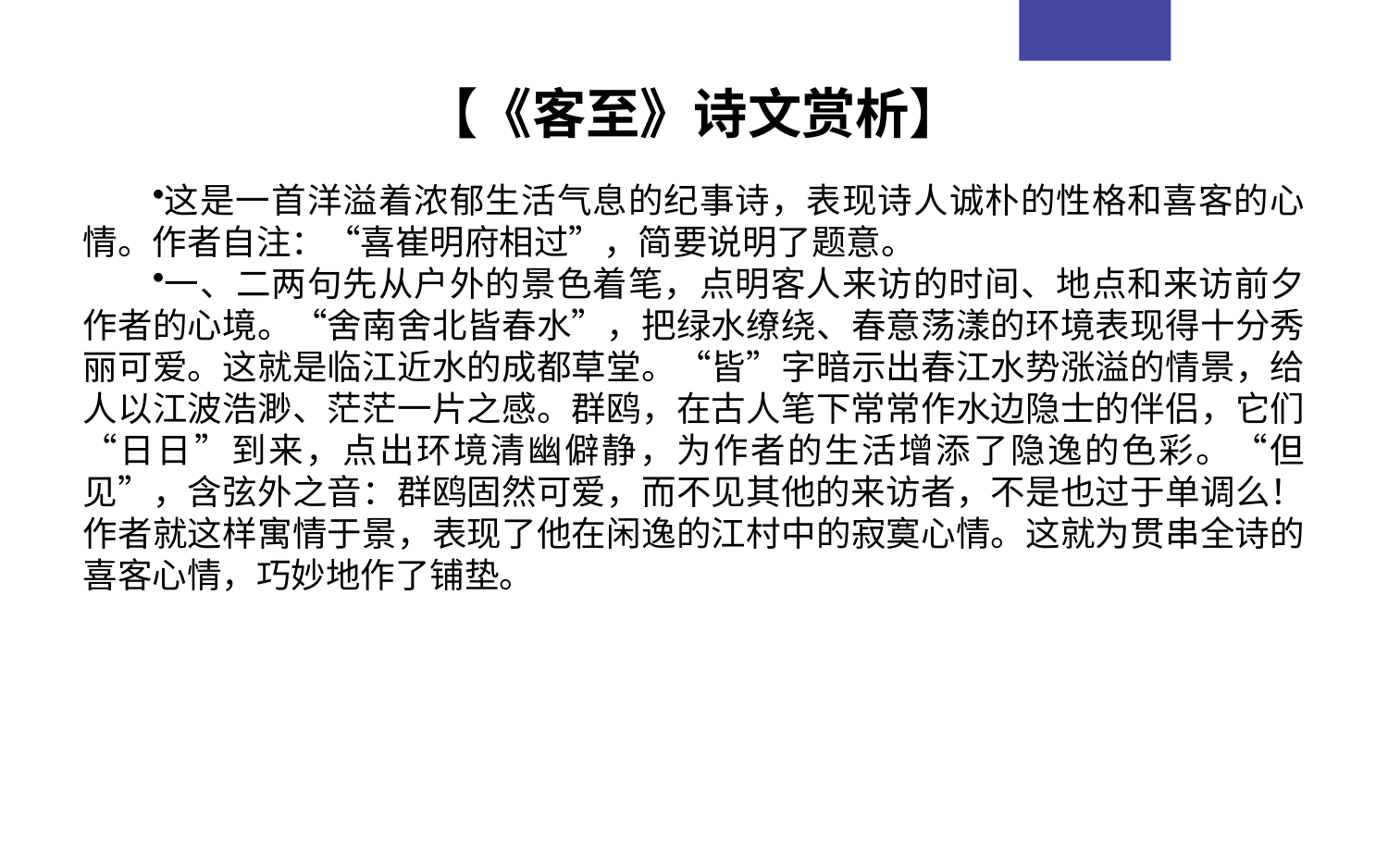

【《客至》诗文赏析】
这是一首洋溢着浓郁生活气息的纪事诗，表现诗人诚朴的性格和喜客的心情。作者自注：“喜崔明府相过”，简要说明了题意。
一、二两句先从户外的景色着笔，点明客人来访的时间、地点和来访前夕作者的心境。“舍南舍北皆春水”，把绿水缭绕、春意荡漾的环境表现得十分秀丽可爱。这就是临江近水的成都草堂。“皆”字暗示出春江水势涨溢的情景，给人以江波浩渺、茫茫一片之感。群鸥，在古人笔下常常作水边隐士的伴侣，它们“日日”到来，点出环境清幽僻静，为作者的生活增添了隐逸的色彩。“但见”，含弦外之音：群鸥固然可爱，而不见其他的来访者，不是也过于单调么！作者就这样寓情于景，表现了他在闲逸的江村中的寂寞心情。这就为贯串全诗的喜客心情，巧妙地作了铺垫。